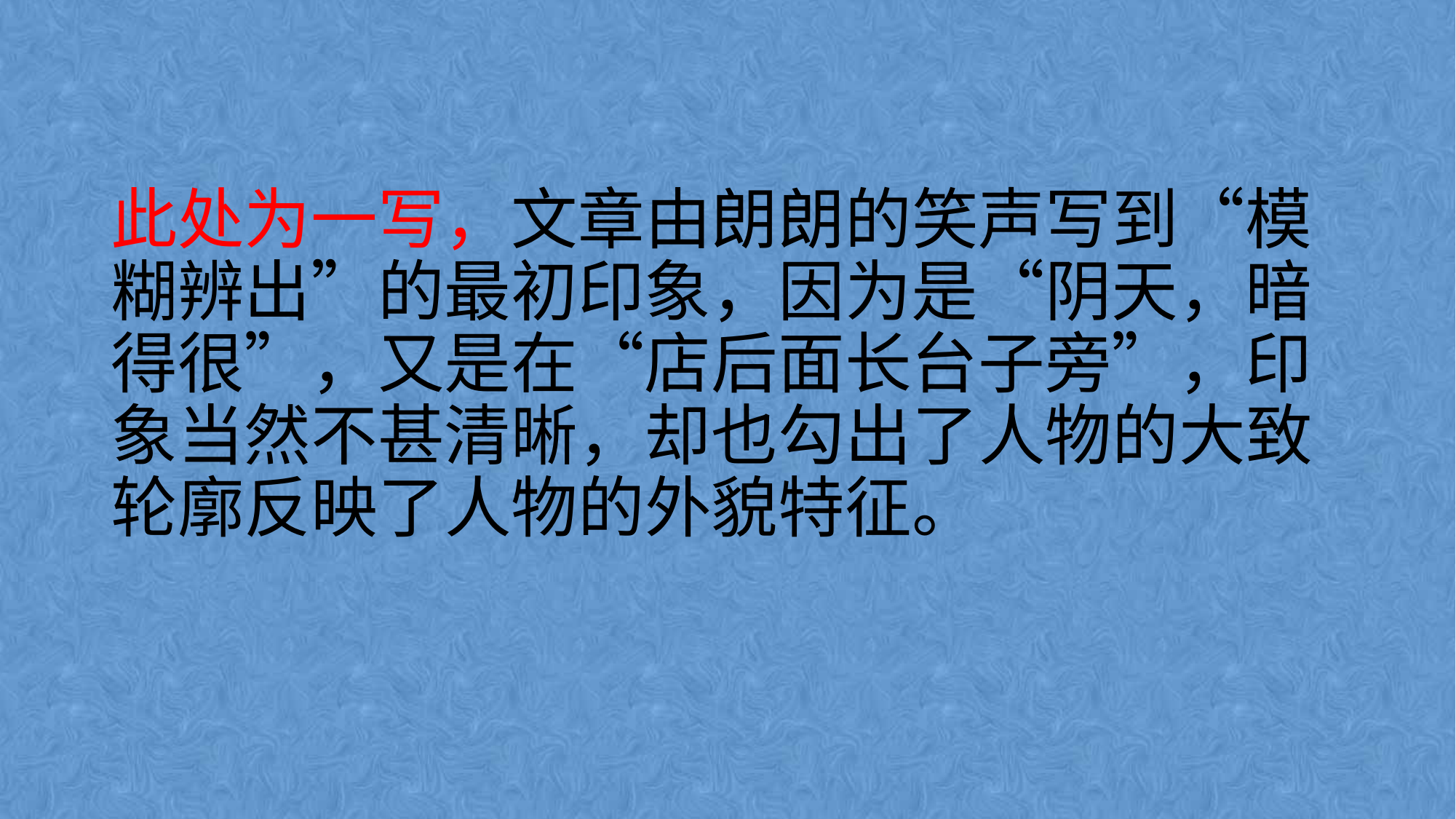

# 此处为一写，文章由朗朗的笑声写到“模糊辨出”的最初印象，因为是“阴天，暗得很”，又是在“店后面长台子旁”，印象当然不甚清晰，却也勾出了人物的大致轮廓反映了人物的外貌特征。